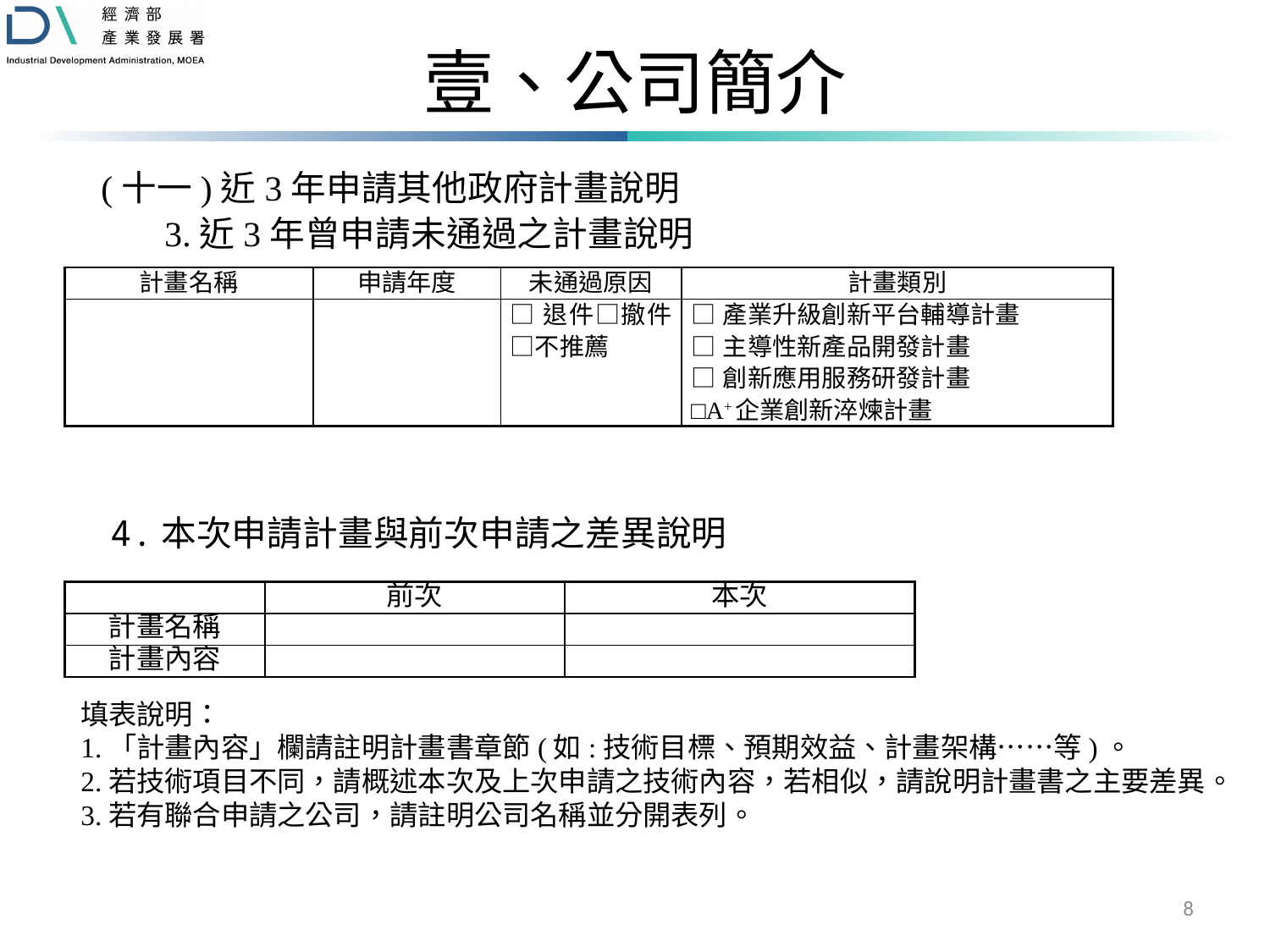

# 壹、公司簡介
(十一)近3年申請其他政府計畫說明
3.近3年曾申請未通過之計畫說明
| 計畫名稱 | 申請年度 | 未通過原因 | 計畫類別 |
| --- | --- | --- | --- |
|  |  | □退件□撤件□不推薦 | □產業升級創新平台輔導計畫 □主導性新產品開發計畫 □創新應用服務研發計畫 □A+企業創新淬煉計畫 |
4.本次申請計畫與前次申請之差異說明
|  | 前次 | 本次 |
| --- | --- | --- |
| 計畫名稱 |  |  |
| 計畫內容 |  |  |
填表說明：
1.「計畫內容」欄請註明計畫書章節(如:技術目標、預期效益、計畫架構……等)。
2.若技術項目不同，請概述本次及上次申請之技術內容，若相似，請說明計畫書之主要差異。
3.若有聯合申請之公司，請註明公司名稱並分開表列。
8